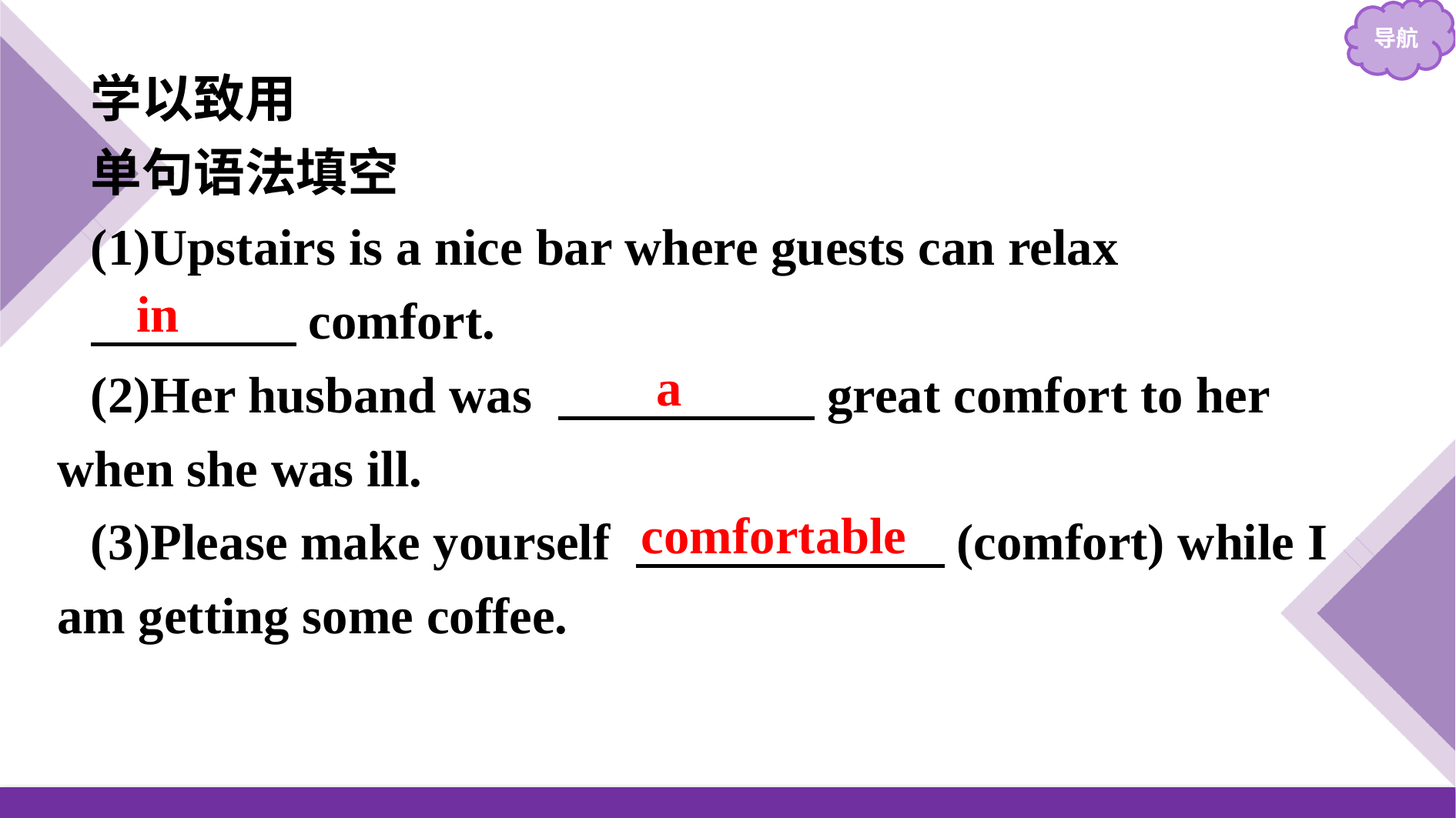

学以致用
单句语法填空
(1)Upstairs is a nice bar where guests can relax
　　　　comfort.
(2)Her husband was 　　　　　great comfort to her when she was ill.
(3)Please make yourself 　　　　　　(comfort) while I am getting some coffee.
in
a
comfortable